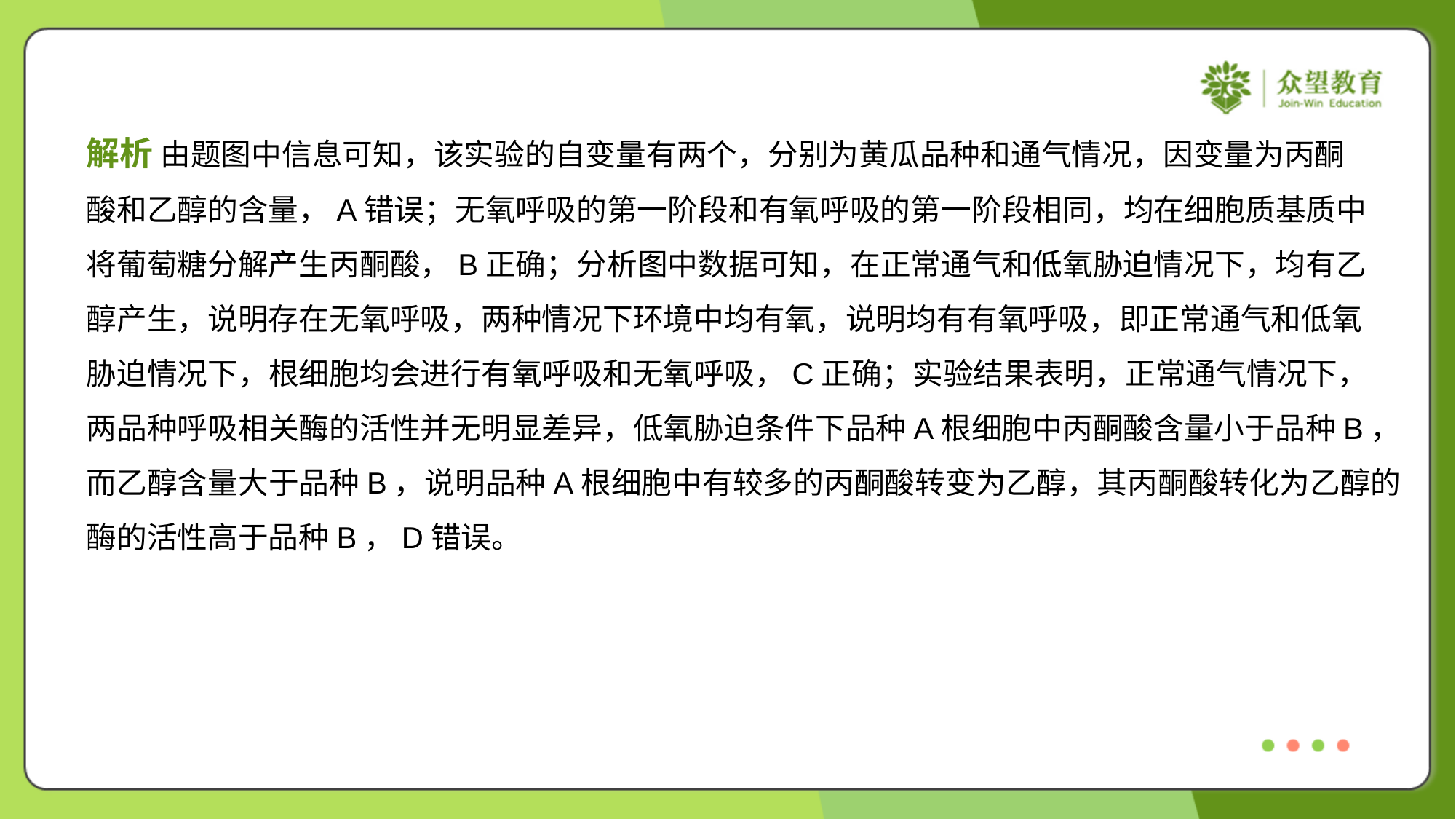

解析 由题图中信息可知，该实验的自变量有两个，分别为黄瓜品种和通气情况，因变量为丙酮
酸和乙醇的含量，A错误；无氧呼吸的第一阶段和有氧呼吸的第一阶段相同，均在细胞质基质中
将葡萄糖分解产生丙酮酸，B正确；分析图中数据可知，在正常通气和低氧胁迫情况下，均有乙
醇产生，说明存在无氧呼吸，两种情况下环境中均有氧，说明均有有氧呼吸，即正常通气和低氧
胁迫情况下，根细胞均会进行有氧呼吸和无氧呼吸，C正确；实验结果表明，正常通气情况下，
两品种呼吸相关酶的活性并无明显差异，低氧胁迫条件下品种A根细胞中丙酮酸含量小于品种B，
而乙醇含量大于品种B，说明品种A根细胞中有较多的丙酮酸转变为乙醇，其丙酮酸转化为乙醇的
酶的活性高于品种B，D错误。